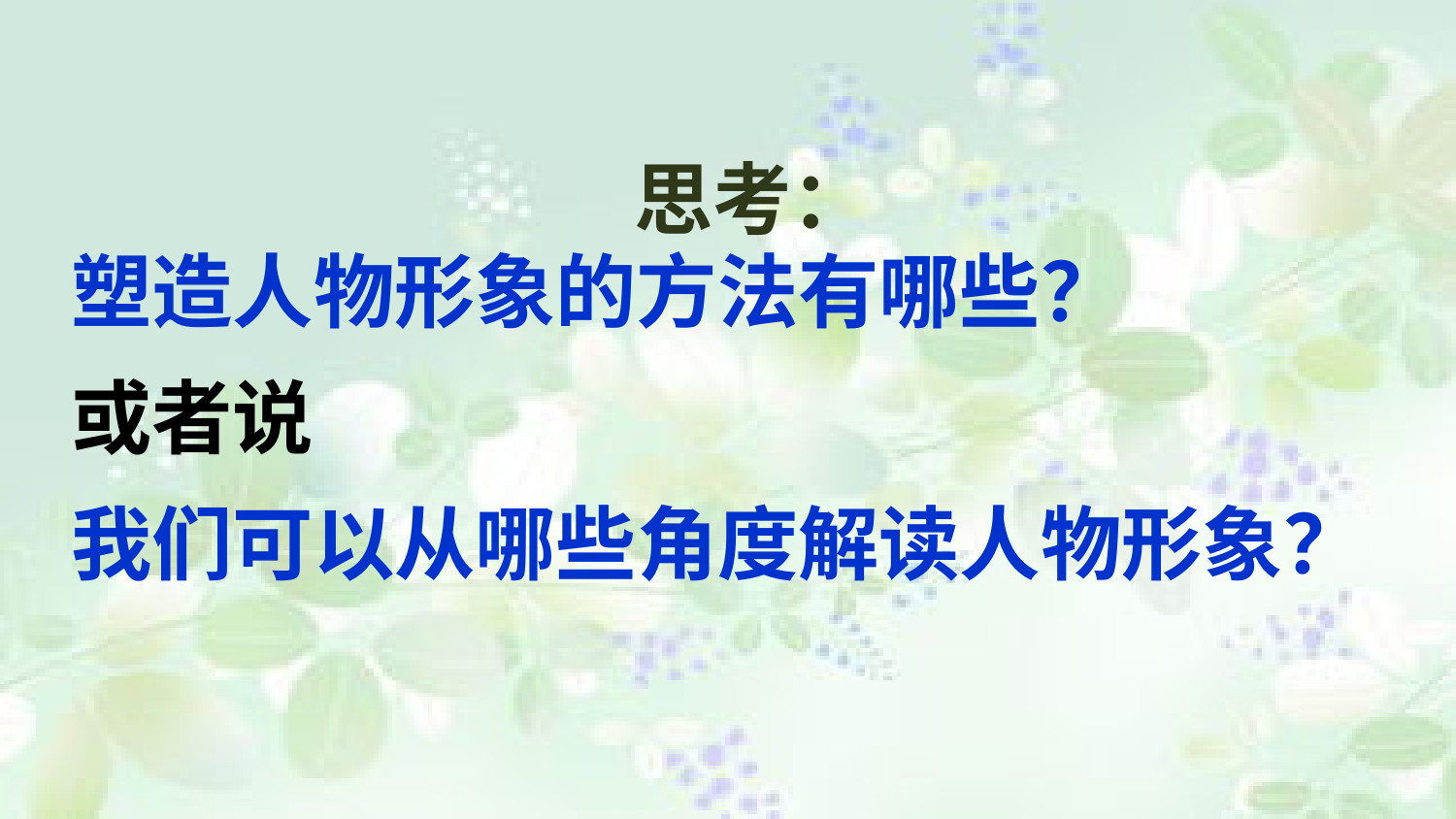

# 思考：
塑造人物形象的方法有哪些？
或者说
我们可以从哪些角度解读人物形象？